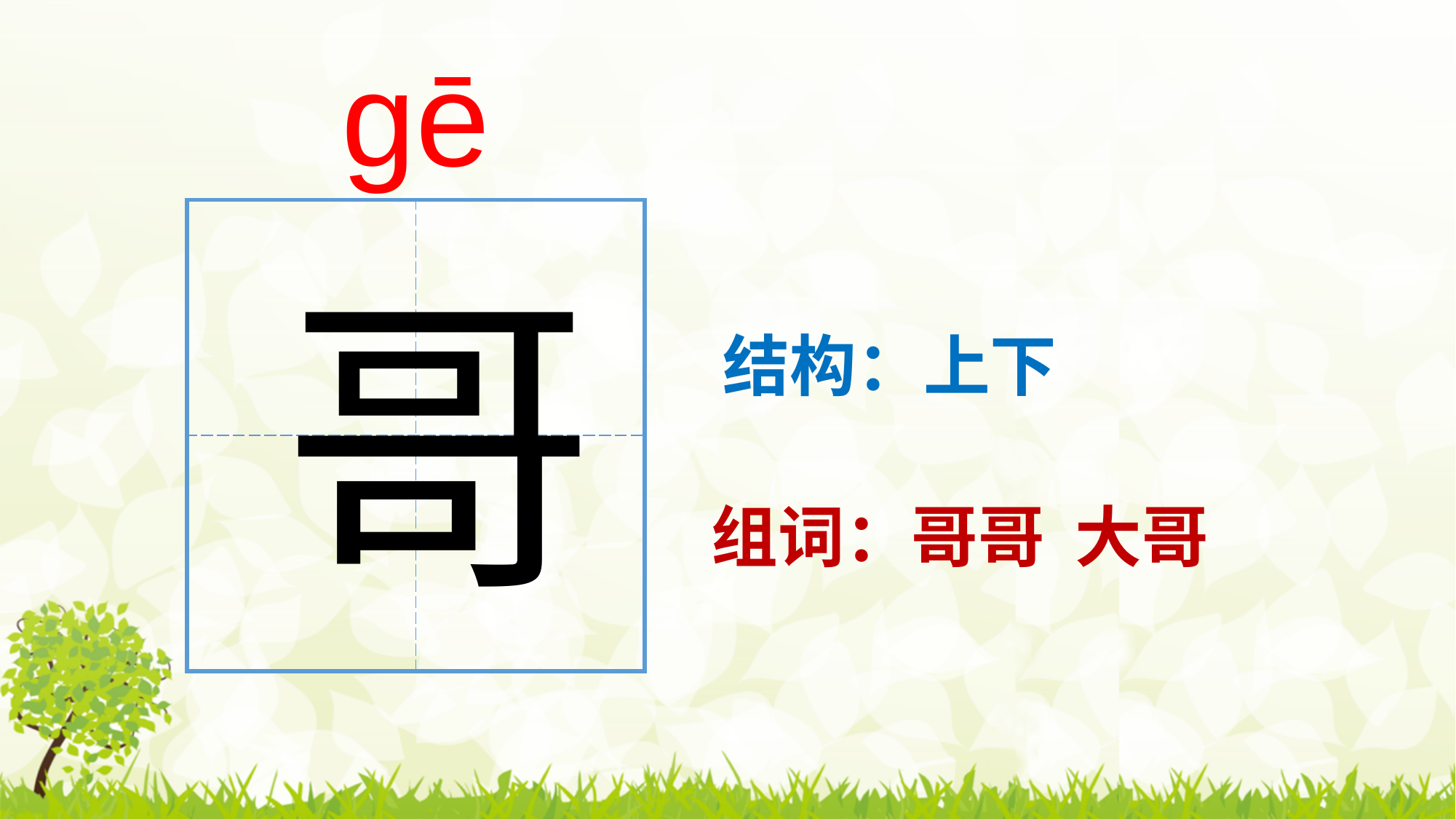

gē
|  |  |
| --- | --- |
|  |  |
哥
结构：上下

组词：哥哥  大哥